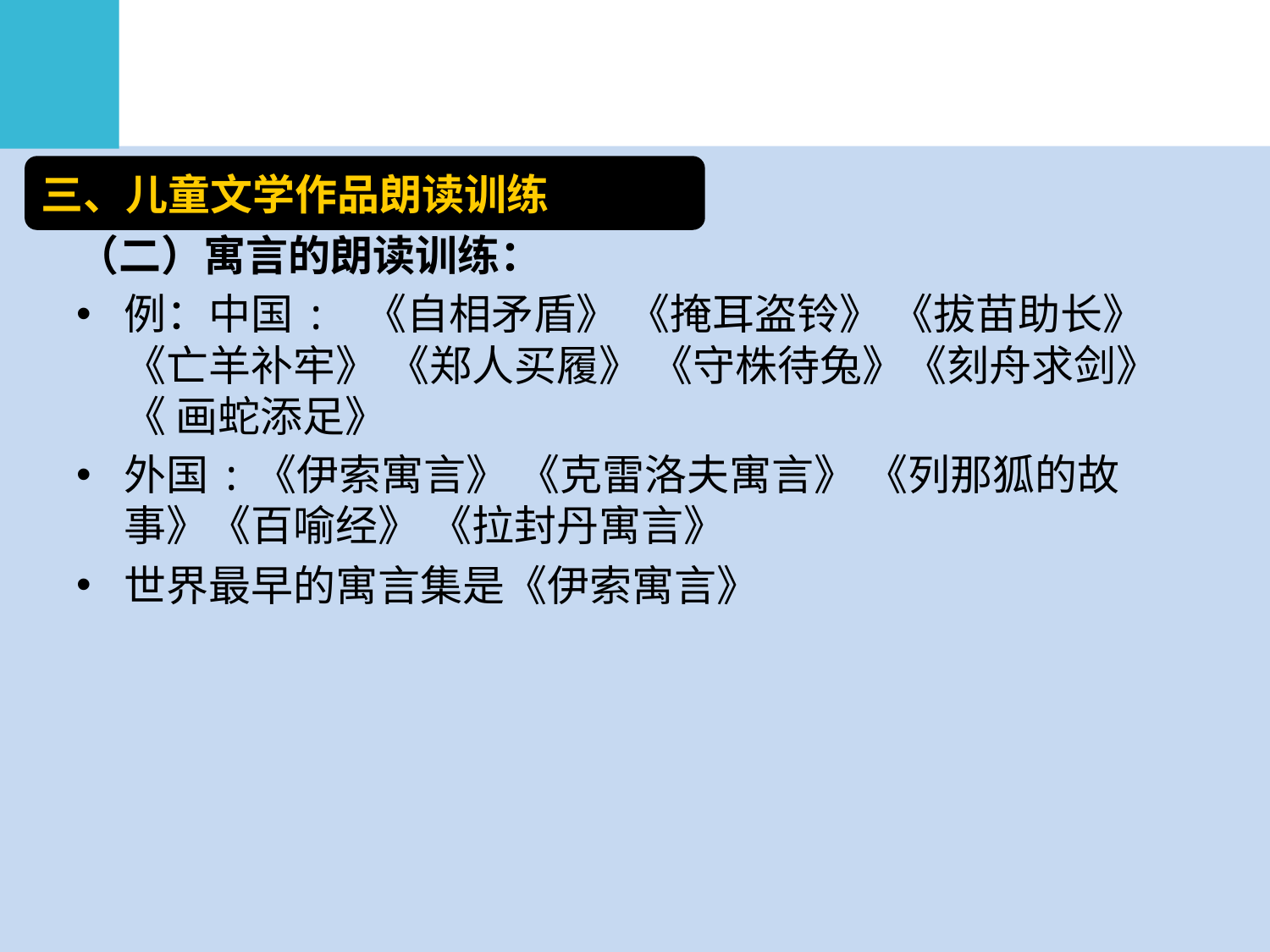

#

三、儿童文学作品朗读训练

（二）寓言的朗读训练：
例：中国: 《自相矛盾》 《掩耳盗铃》 《拔苗助长》《亡羊补牢》 《郑人买履》 《守株待兔》《刻舟求剑》《 画蛇添足》
外国:《伊索寓言》 《克雷洛夫寓言》 《列那狐的故事》《百喻经》 《拉封丹寓言》
世界最早的寓言集是《伊索寓言》